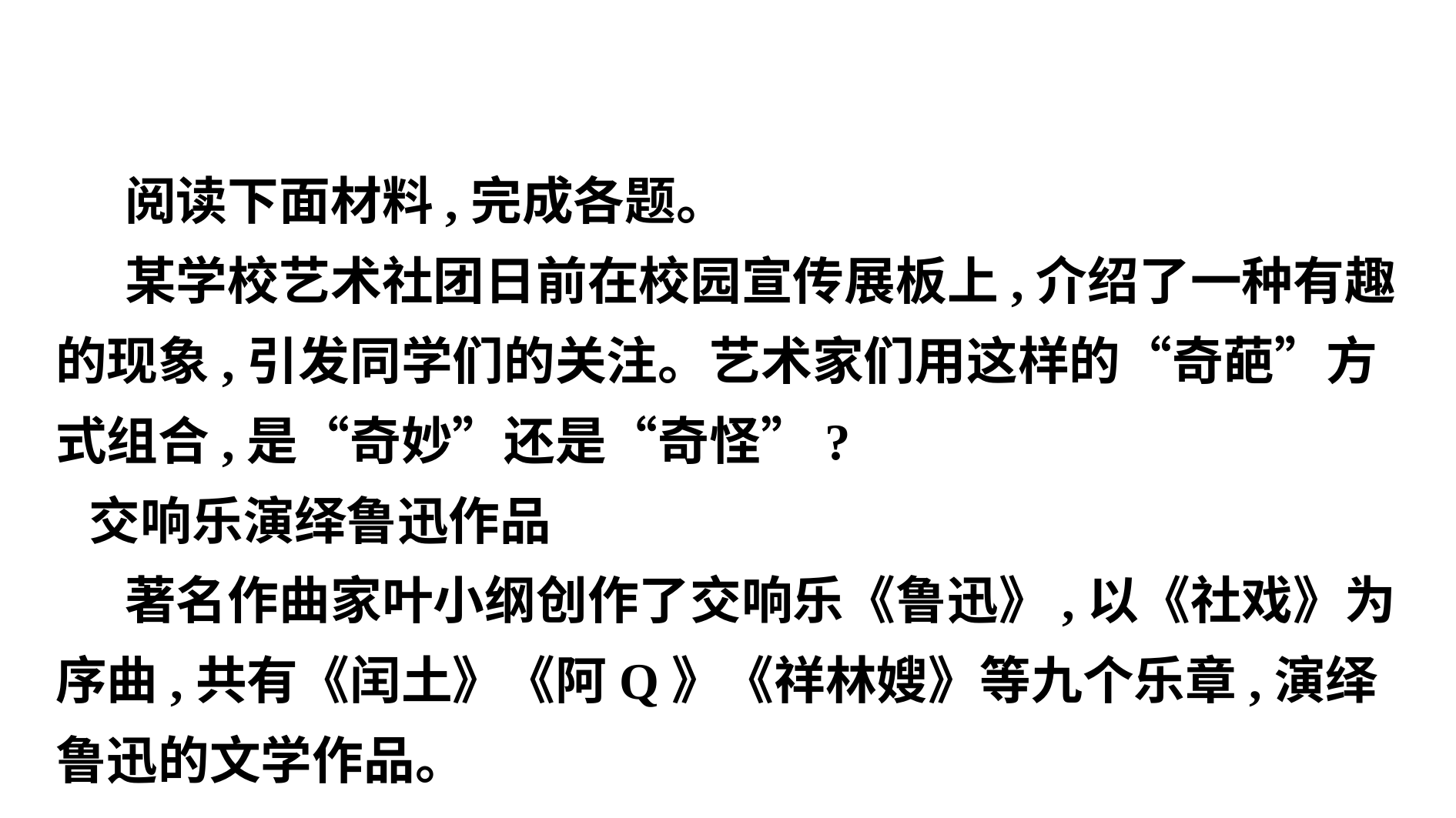

阅读下面材料,完成各题。
  某学校艺术社团日前在校园宣传展板上,介绍了一种有趣的现象,引发同学们的关注。艺术家们用这样的“奇葩”方式组合,是“奇妙”还是“奇怪”?
交响乐演绎鲁迅作品
  著名作曲家叶小纲创作了交响乐《鲁迅》,以《社戏》为序曲,共有《闰土》《阿Q》《祥林嫂》等九个乐章,演绎鲁迅的文学作品。